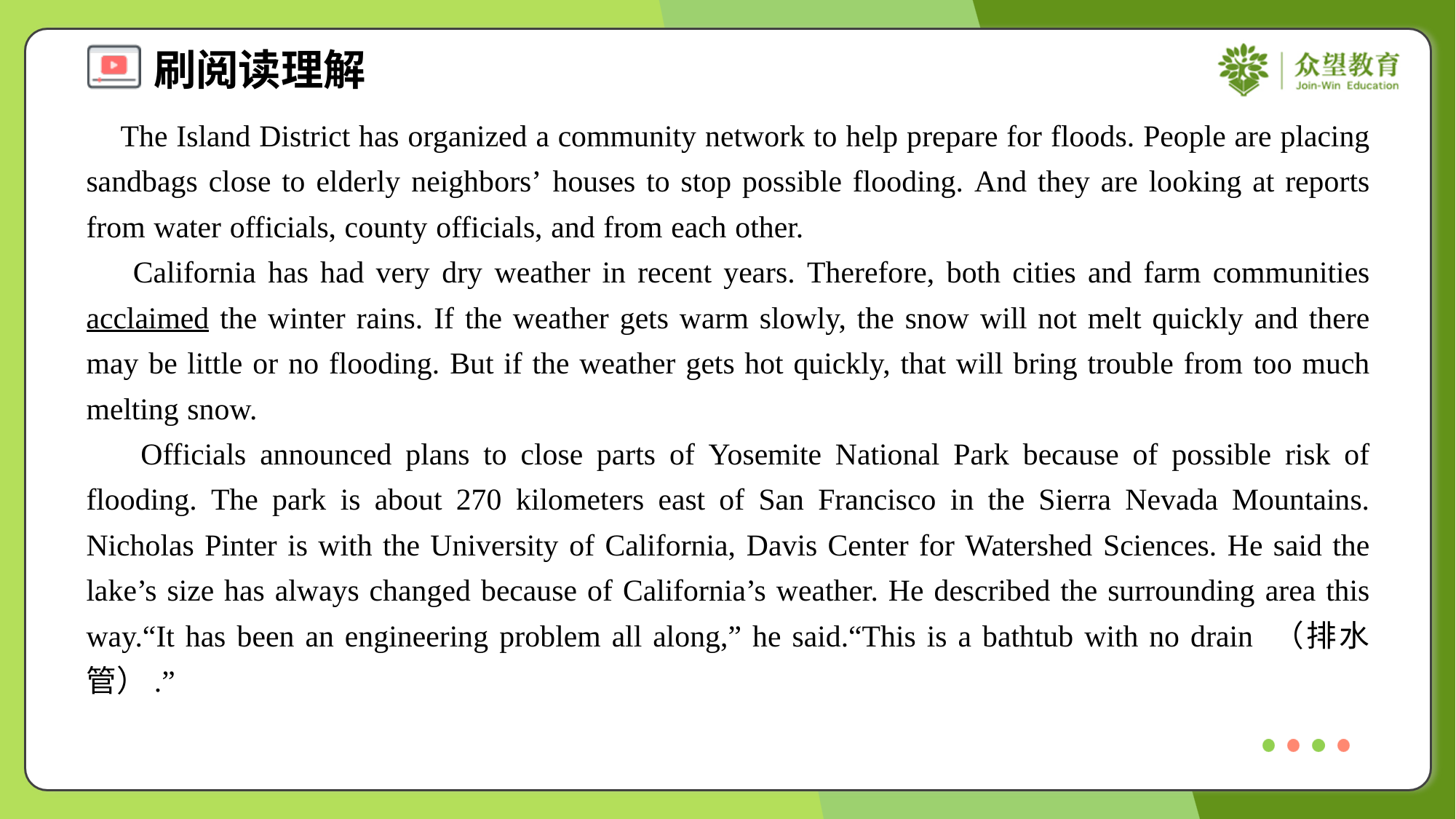

The Island District has organized a community network to help prepare for floods. People are placing sandbags close to elderly neighbors’ houses to stop possible flooding. And they are looking at reports from water officials, county officials, and from each other.
    California has had very dry weather in recent years. Therefore, both cities and farm communities acclaimed the winter rains. If the weather gets warm slowly, the snow will not melt quickly and there may be little or no flooding. But if the weather gets hot quickly, that will bring trouble from too much melting snow.
    Officials announced plans to close parts of Yosemite National Park because of possible risk of flooding. The park is about 270 kilometers east of San Francisco in the Sierra Nevada Mountains. Nicholas Pinter is with the University of California, Davis Center for Watershed Sciences. He said the lake’s size has always changed because of California’s weather. He described the surrounding area this way.“It has been an engineering problem all along,” he said.“This is a bathtub with no drain （排水管）.”